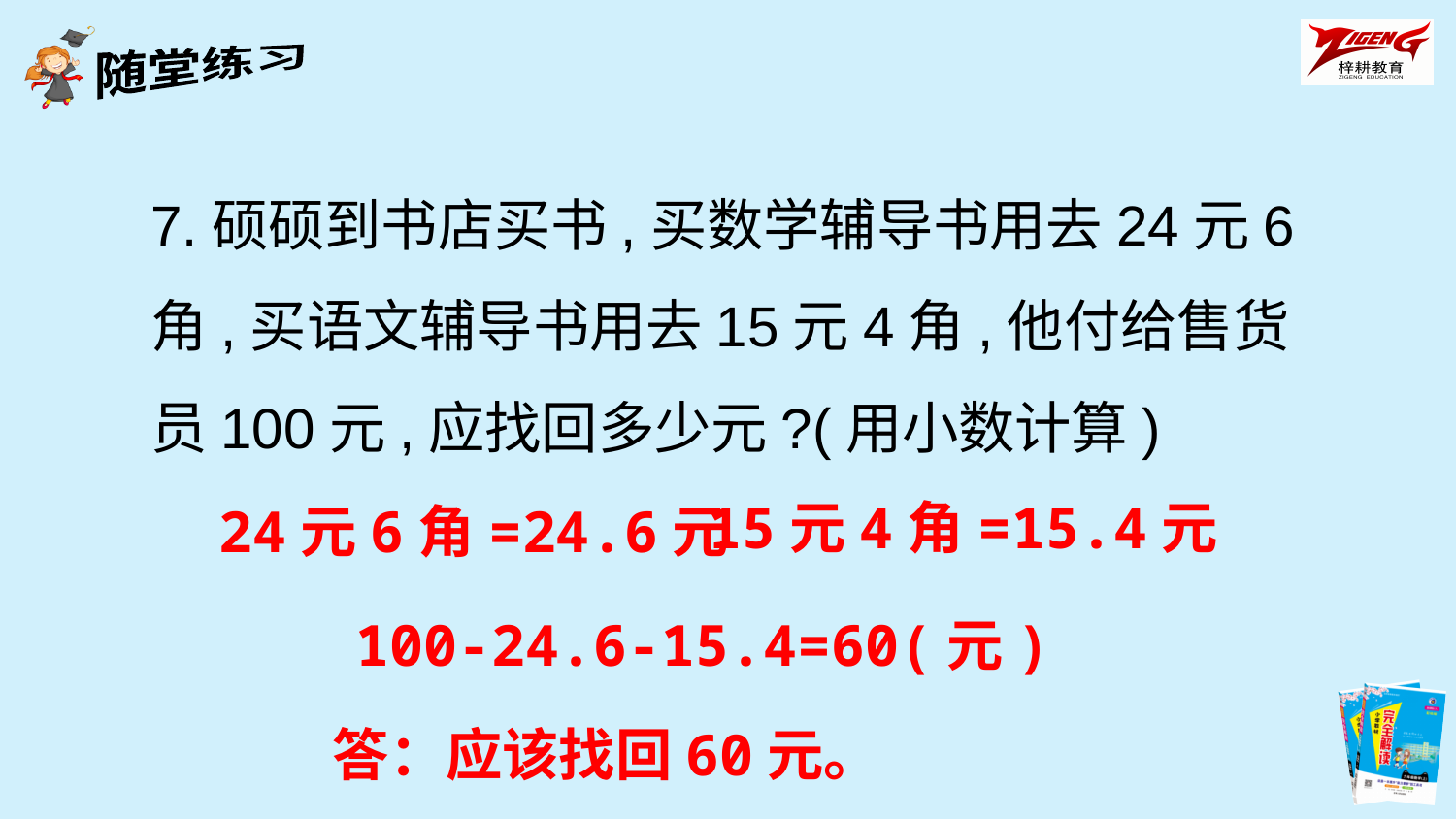

7.硕硕到书店买书,买数学辅导书用去24元6角,买语文辅导书用去15元4角,他付给售货员100元,应找回多少元?(用小数计算)
15元4角=15.4元
24元6角=24.6元
100-24.6-15.4=60(元)
答：应该找回60元。